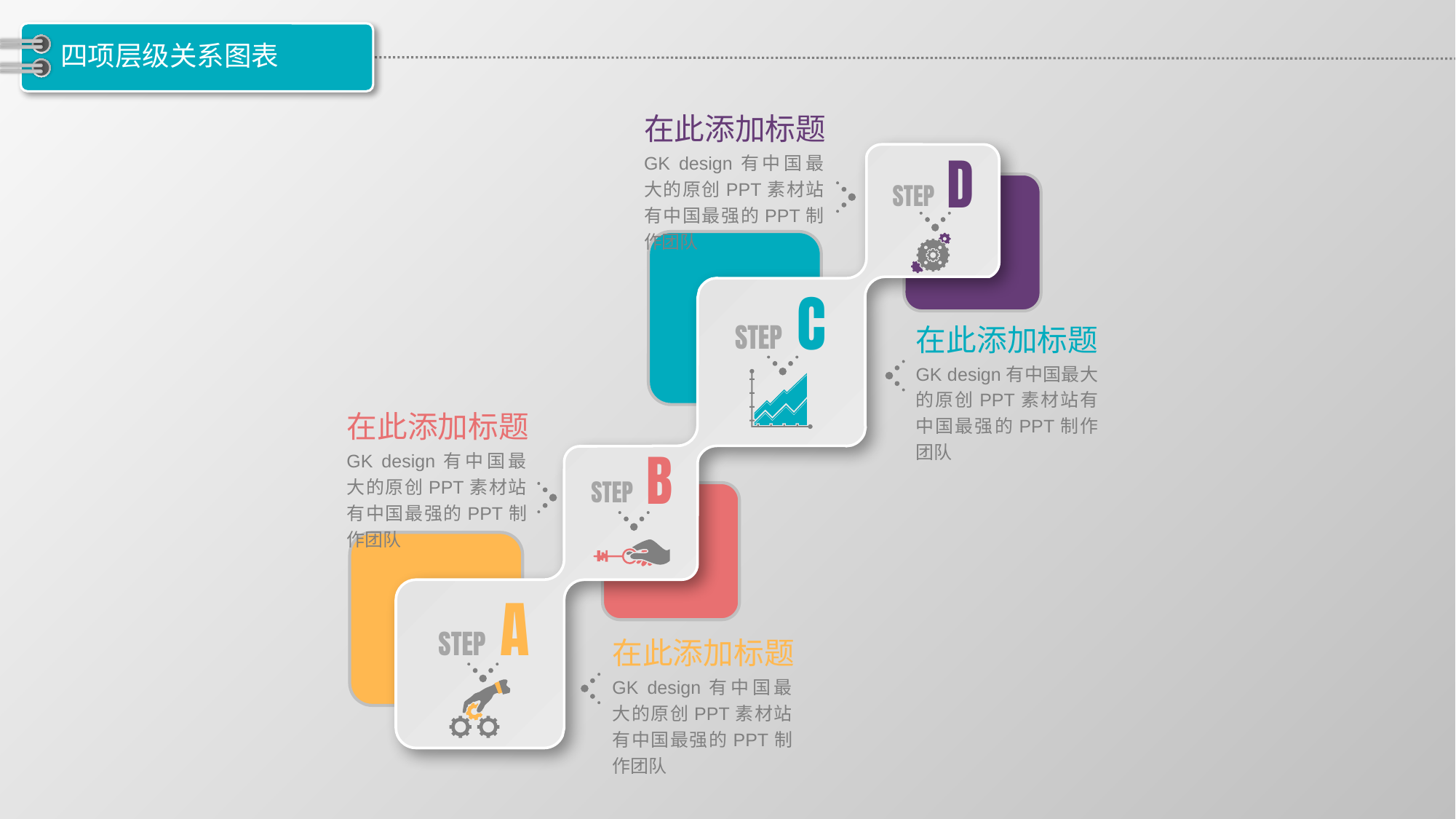

# 四项层级关系图表
在此添加标题
GK design有中国最大的原创PPT素材站有中国最强的PPT制作团队
D
STEP

C
STEP
在此添加标题

GK design有中国最大的原创PPT素材站有中国最强的PPT制作团队

在此添加标题
GK design有中国最大的原创PPT素材站有中国最强的PPT制作团队
B
STEP

A
STEP
在此添加标题

GK design有中国最大的原创PPT素材站有中国最强的PPT制作团队